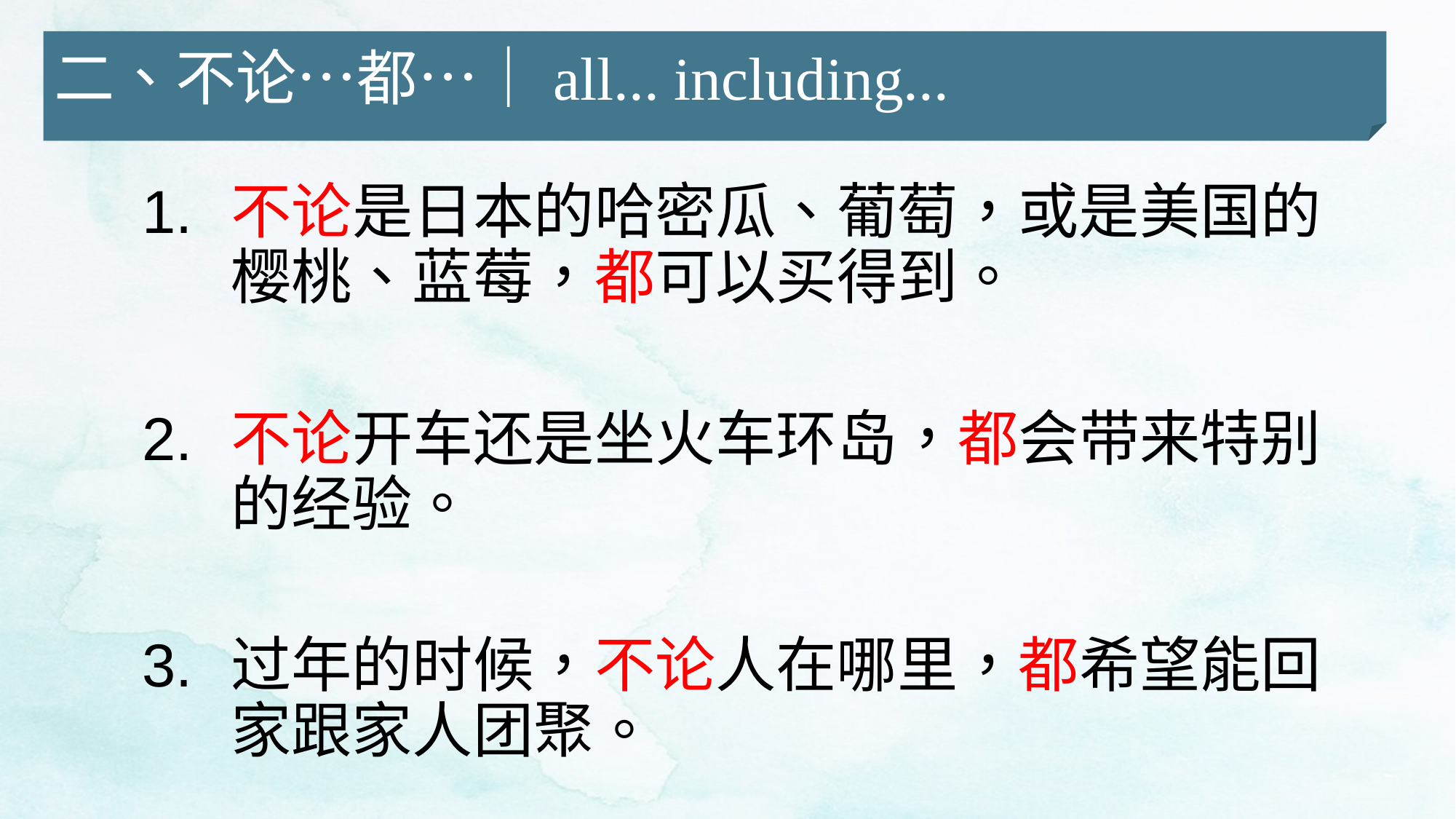

二、不论…都…｜all... including...
不论是日本的哈密瓜、葡萄，或是美国的樱桃、蓝莓，都可以买得到。

不论开车还是坐火车环岛，都会带来特别的经验。

过年的时候，不论人在哪里，都希望能回家跟家人团聚。